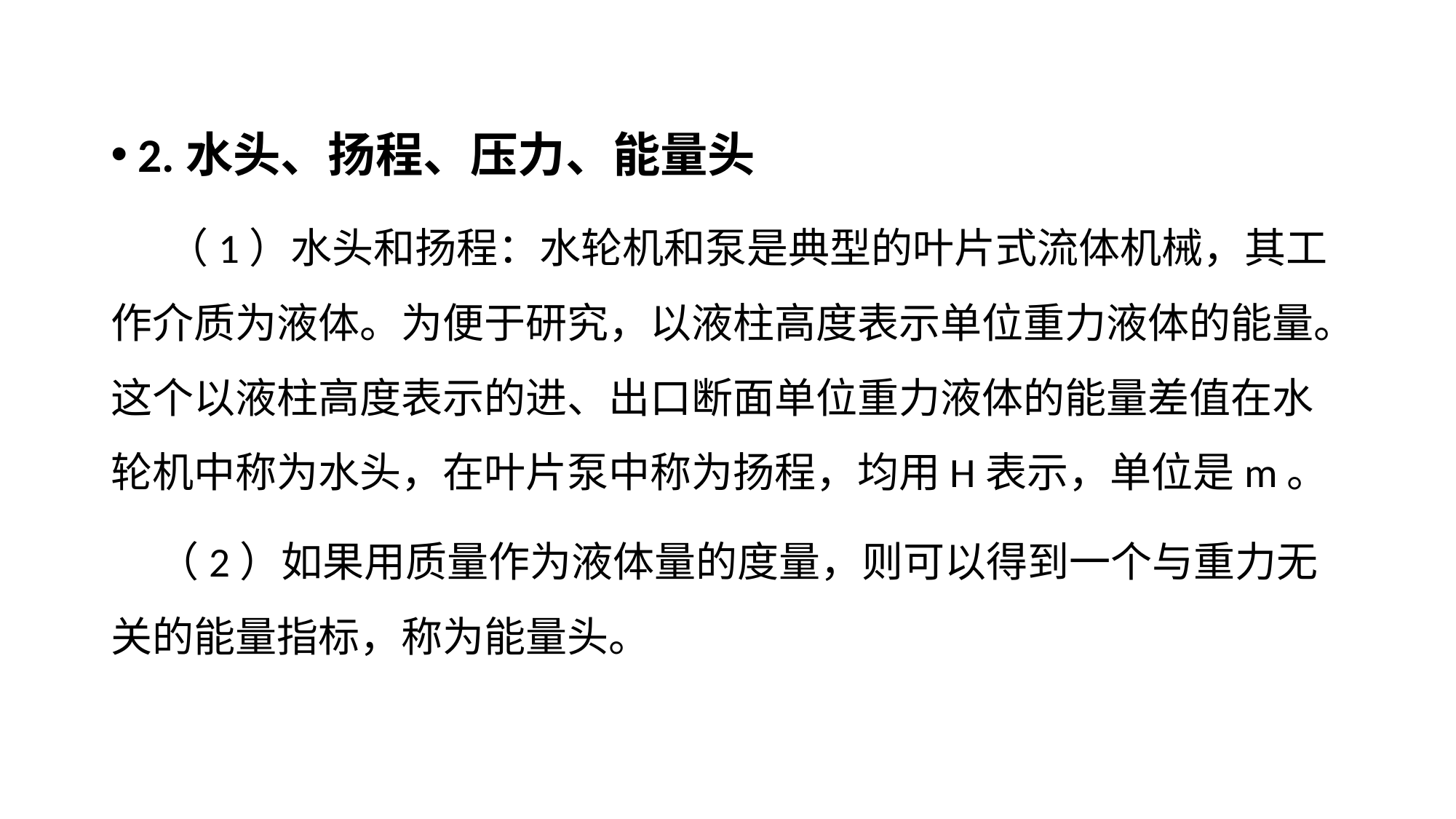

2.水头、扬程、压力、能量头
     （1）水头和扬程：水轮机和泵是典型的叶片式流体机械，其工作介质为液体。为便于研究，以液柱高度表示单位重力液体的能量。这个以液柱高度表示的进、出口断面单位重力液体的能量差值在水轮机中称为水头，在叶片泵中称为扬程，均用H表示，单位是m。
    （2）如果用质量作为液体量的度量，则可以得到一个与重力无关的能量指标，称为能量头。